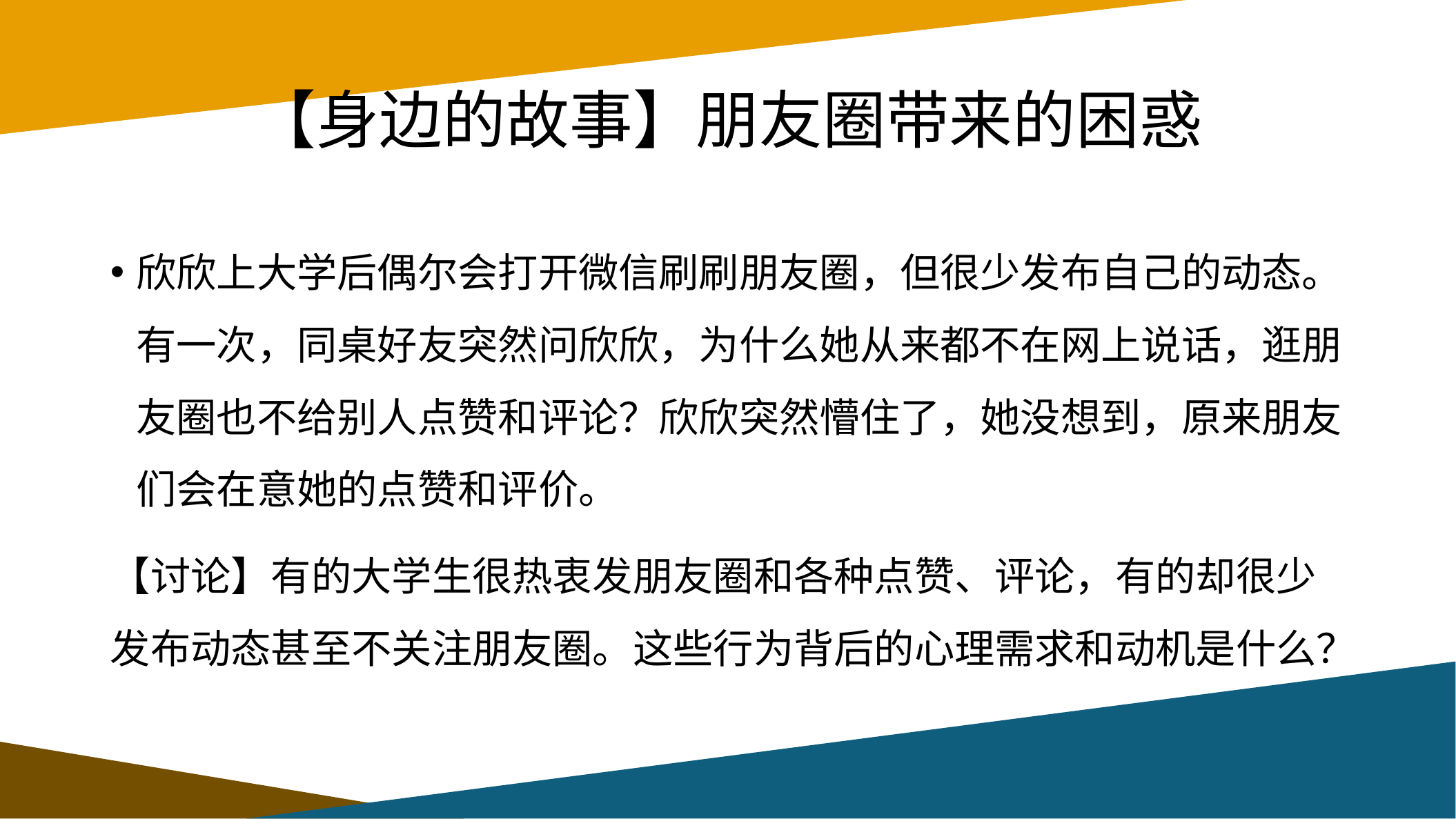

# 【身边的故事】朋友圈带来的困惑
欣欣上大学后偶尔会打开微信刷刷朋友圈，但很少发布自己的动态。有一次，同桌好友突然问欣欣，为什么她从来都不在网上说话，逛朋友圈也不给别人点赞和评论？欣欣突然懵住了，她没想到，原来朋友们会在意她的点赞和评价。
【讨论】有的大学生很热衷发朋友圈和各种点赞、评论，有的却很少发布动态甚至不关注朋友圈。这些行为背后的心理需求和动机是什么？